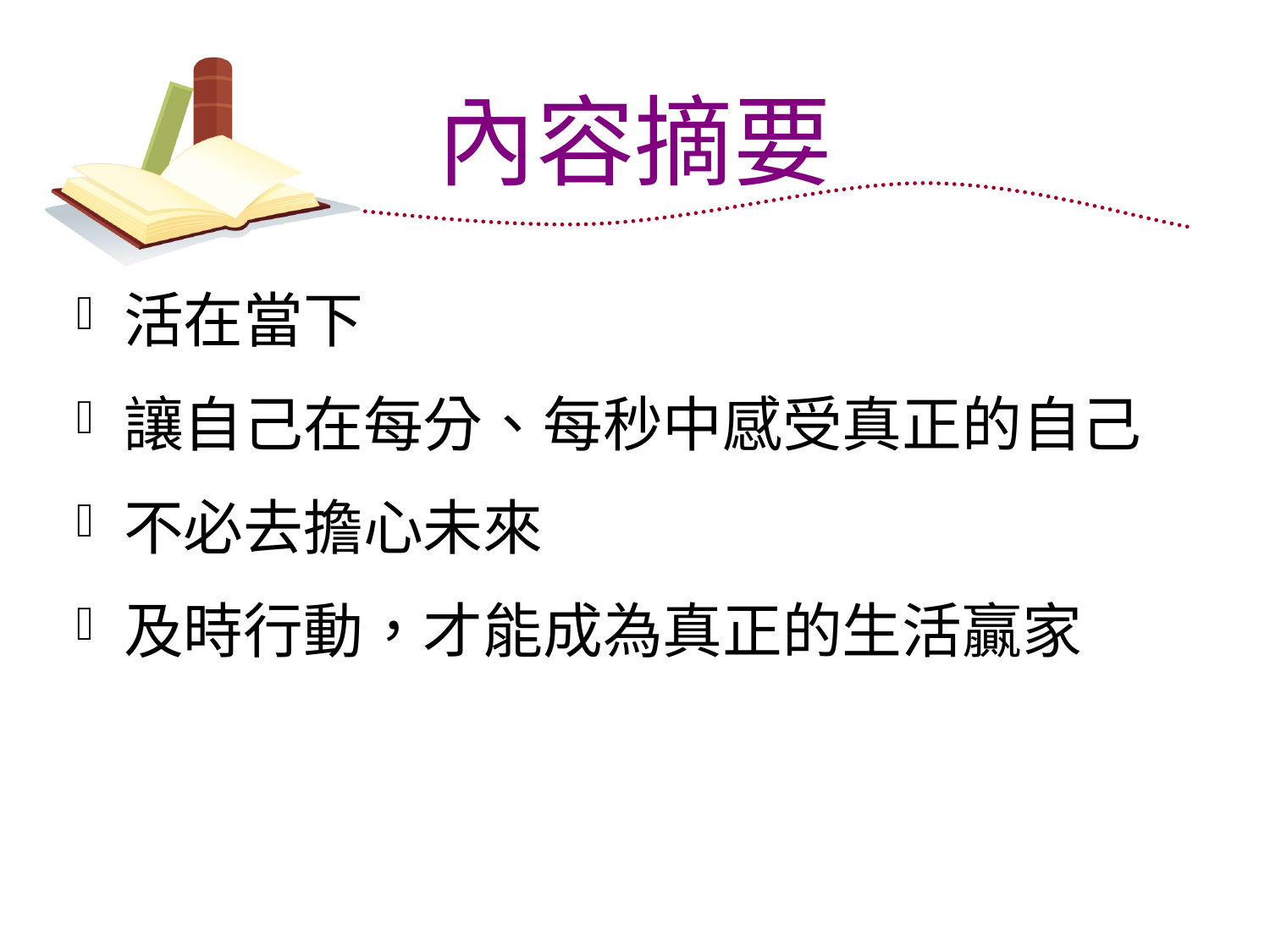

# 內容摘要
活在當下
讓自己在每分、每秒中感受真正的自己
不必去擔心未來
及時行動，才能成為真正的生活贏家